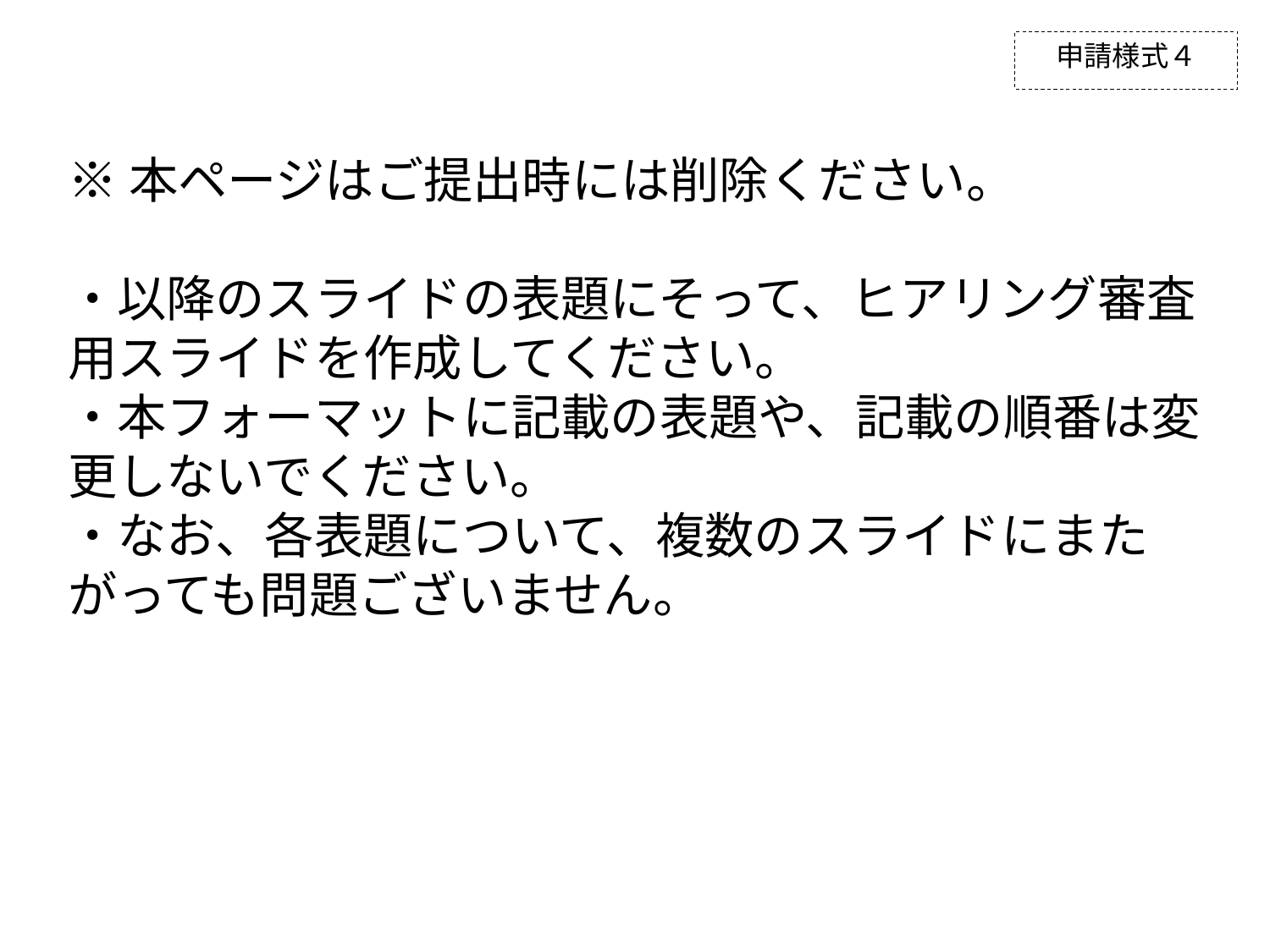

申請様式４
# ※本ページはご提出時には削除ください。 ・以降のスライドの表題にそって、ヒアリング審査用スライドを作成してください。 ・本フォーマットに記載の表題や、記載の順番は変更しないでください。 ・なお、各表題について、複数のスライドにまたがっても問題ございません。